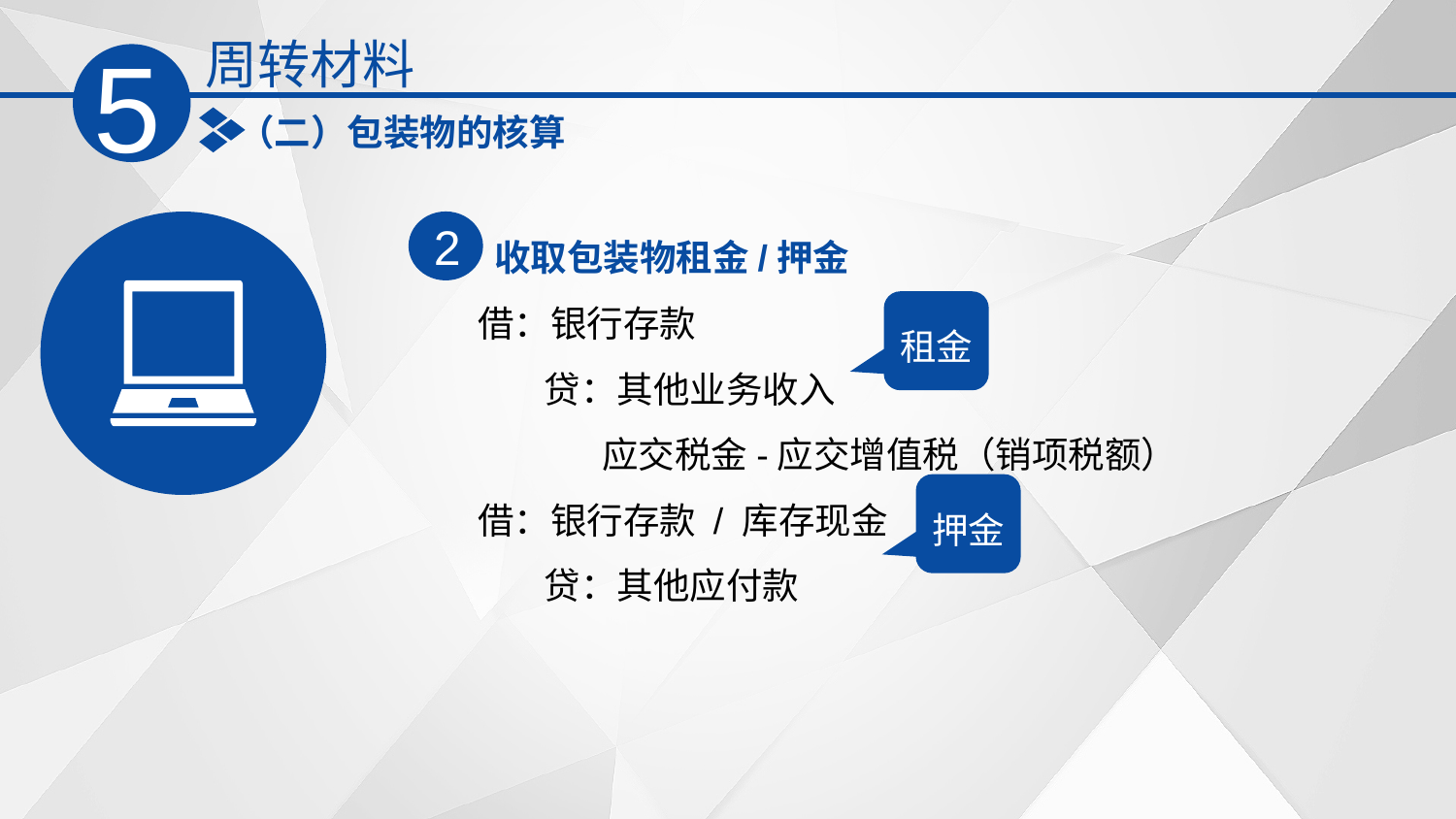

周转材料
5

（二）包装物的核算

收取包装物租金/押金
2

借：银行存款
       贷：其他业务收入
              应交税金-应交增值税（销项税额）
借：银行存款 / 库存现金
       贷：其他应付款
租金
押金